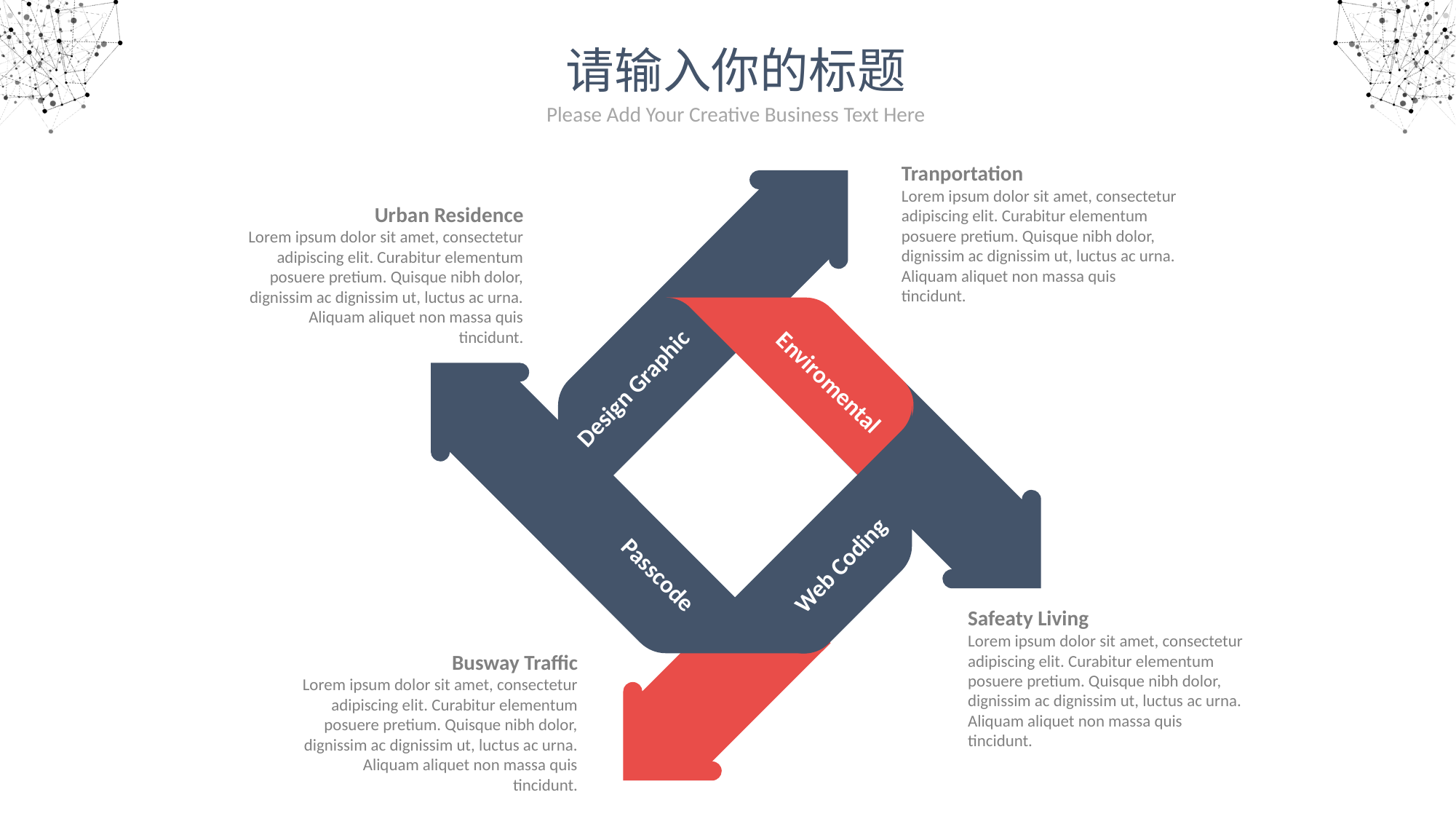

请输入你的标题
Please Add Your Creative Business Text Here

Tranportation
Lorem ipsum dolor sit amet, consectetur adipiscing elit. Curabitur elementum posuere pretium. Quisque nibh dolor, dignissim ac dignissim ut, luctus ac urna. Aliquam aliquet non massa quis tincidunt.

Urban Residence
Lorem ipsum dolor sit amet, consectetur adipiscing elit. Curabitur elementum posuere pretium. Quisque nibh dolor, dignissim ac dignissim ut, luctus ac urna. Aliquam aliquet non massa quis tincidunt.
Enviromental
Design Graphic
Web Coding
Passcode
Safeaty Living
Lorem ipsum dolor sit amet, consectetur adipiscing elit. Curabitur elementum posuere pretium. Quisque nibh dolor, dignissim ac dignissim ut, luctus ac urna. Aliquam aliquet non massa quis tincidunt.
Busway Traffic
Lorem ipsum dolor sit amet, consectetur adipiscing elit. Curabitur elementum posuere pretium. Quisque nibh dolor, dignissim ac dignissim ut, luctus ac urna. Aliquam aliquet non massa quis tincidunt.